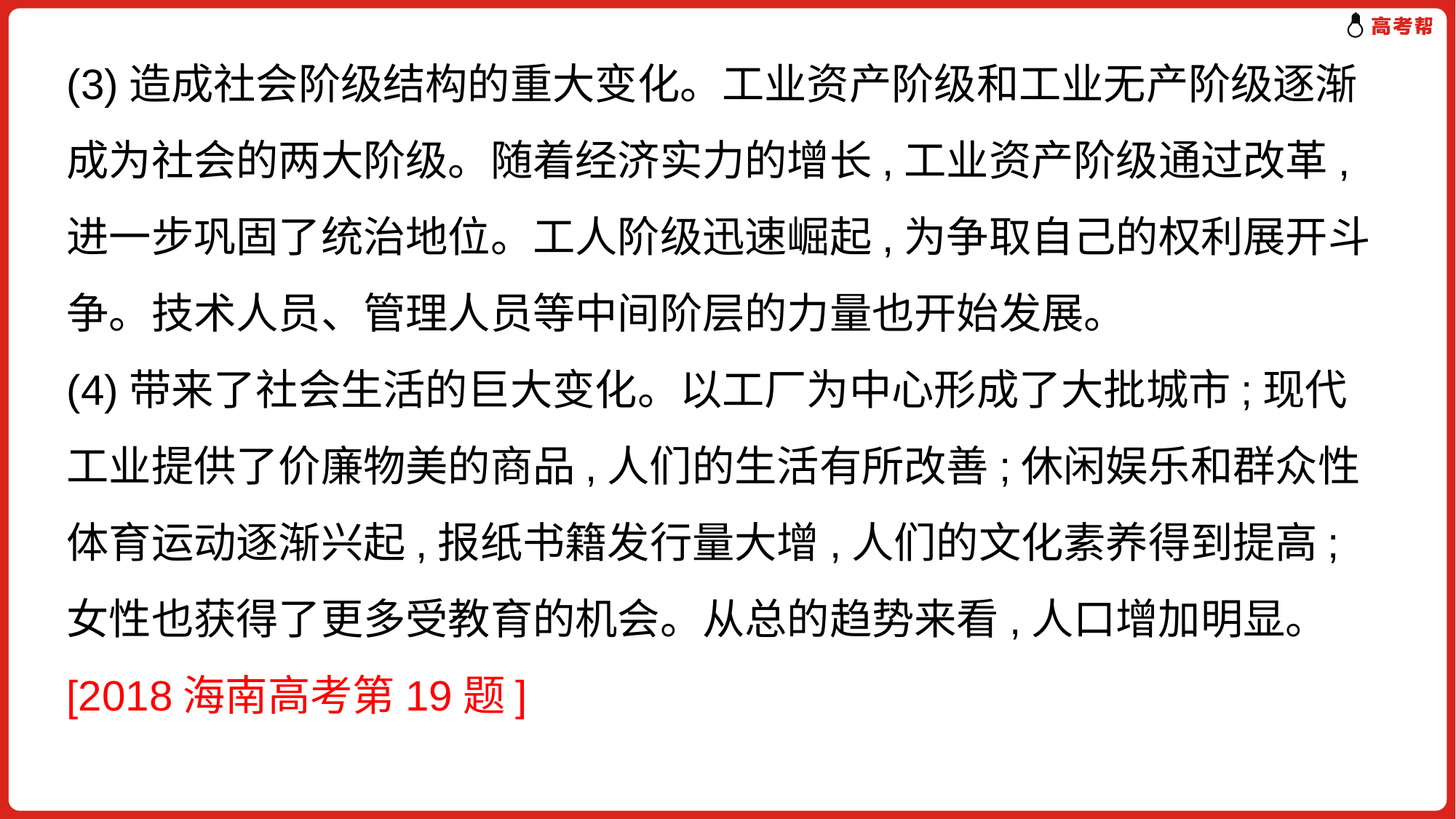

(3)造成社会阶级结构的重大变化。工业资产阶级和工业无产阶级逐渐成为社会的两大阶级。随着经济实力的增长,工业资产阶级通过改革,进一步巩固了统治地位。工人阶级迅速崛起,为争取自己的权利展开斗争。技术人员、管理人员等中间阶层的力量也开始发展。
(4)带来了社会生活的巨大变化。以工厂为中心形成了大批城市;现代工业提供了价廉物美的商品,人们的生活有所改善;休闲娱乐和群众性体育运动逐渐兴起,报纸书籍发行量大增,人们的文化素养得到提高;女性也获得了更多受教育的机会。从总的趋势来看,人口增加明显。[2018海南高考第19题]